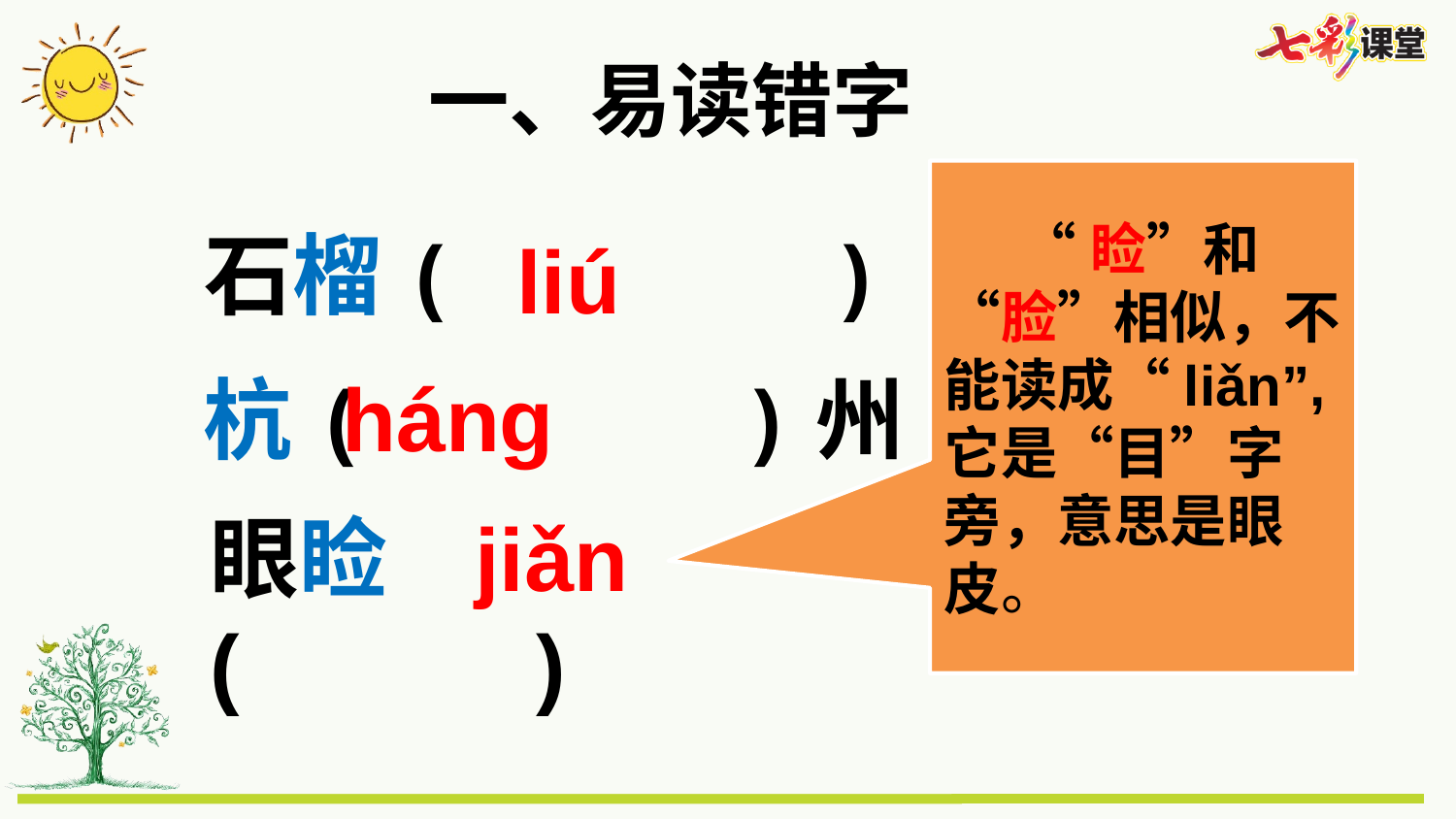

一、易读错字
      “睑”和“脸”相似，不能读成“liǎn”,它是“目”字旁，意思是眼皮。
石榴(       )
liú
háng
杭(       )州
眼睑(            )
jiǎn